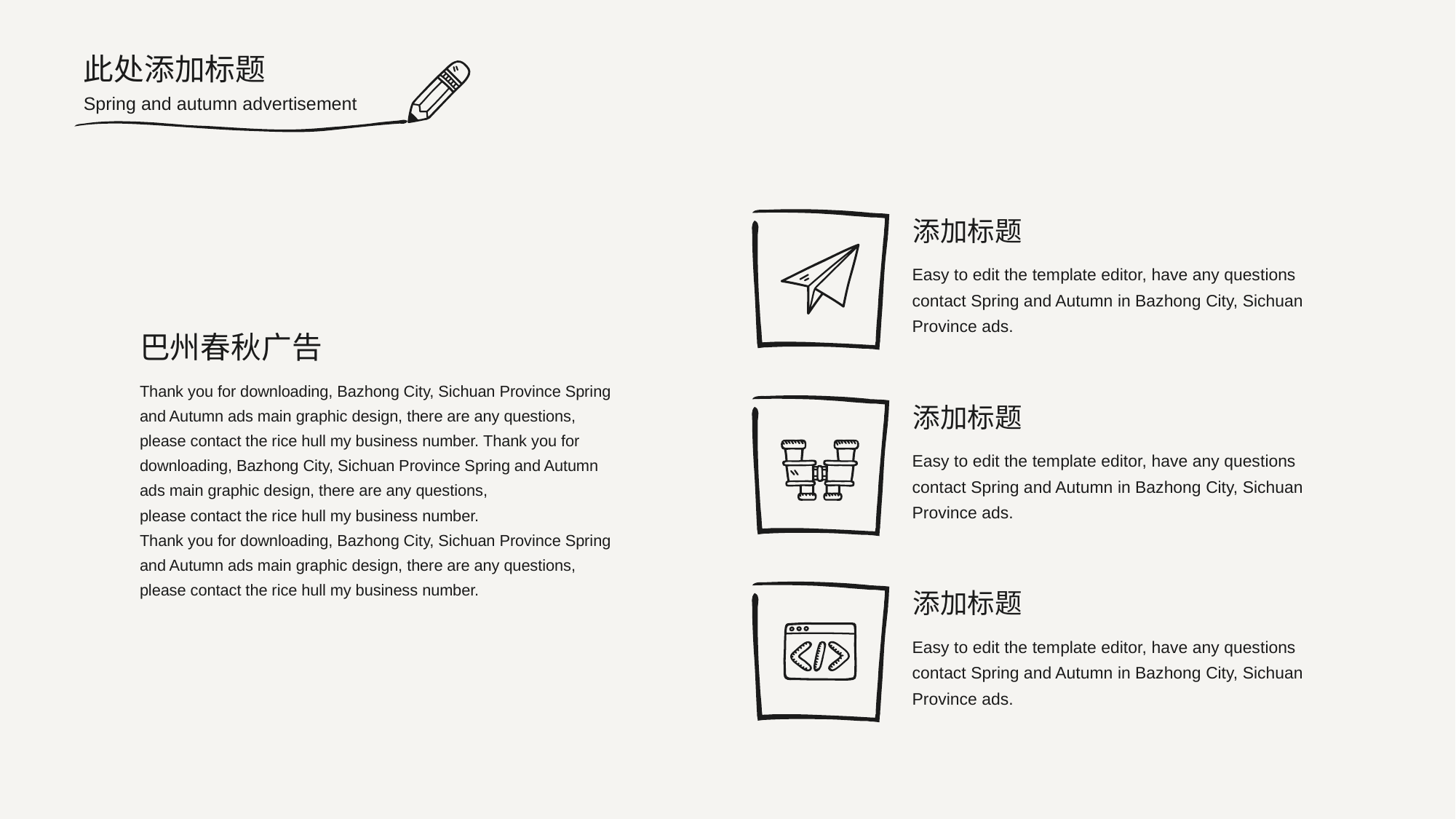

此处添加标题

Spring and autumn advertisement

添加标题

Easy to edit the template editor, have any questions contact Spring and Autumn in Bazhong City, Sichuan Province ads.
巴州春秋广告
Thank you for downloading, Bazhong City, Sichuan Province Spring and Autumn ads main graphic design, there are any questions, please contact the rice hull my business number. Thank you for downloading, Bazhong City, Sichuan Province Spring and Autumn ads main graphic design, there are any questions,
please contact the rice hull my business number.
Thank you for downloading, Bazhong City, Sichuan Province Spring and Autumn ads main graphic design, there are any questions, please contact the rice hull my business number.

添加标题

Easy to edit the template editor, have any questions contact Spring and Autumn in Bazhong City, Sichuan Province ads.

添加标题

Easy to edit the template editor, have any questions contact Spring and Autumn in Bazhong City, Sichuan Province ads.